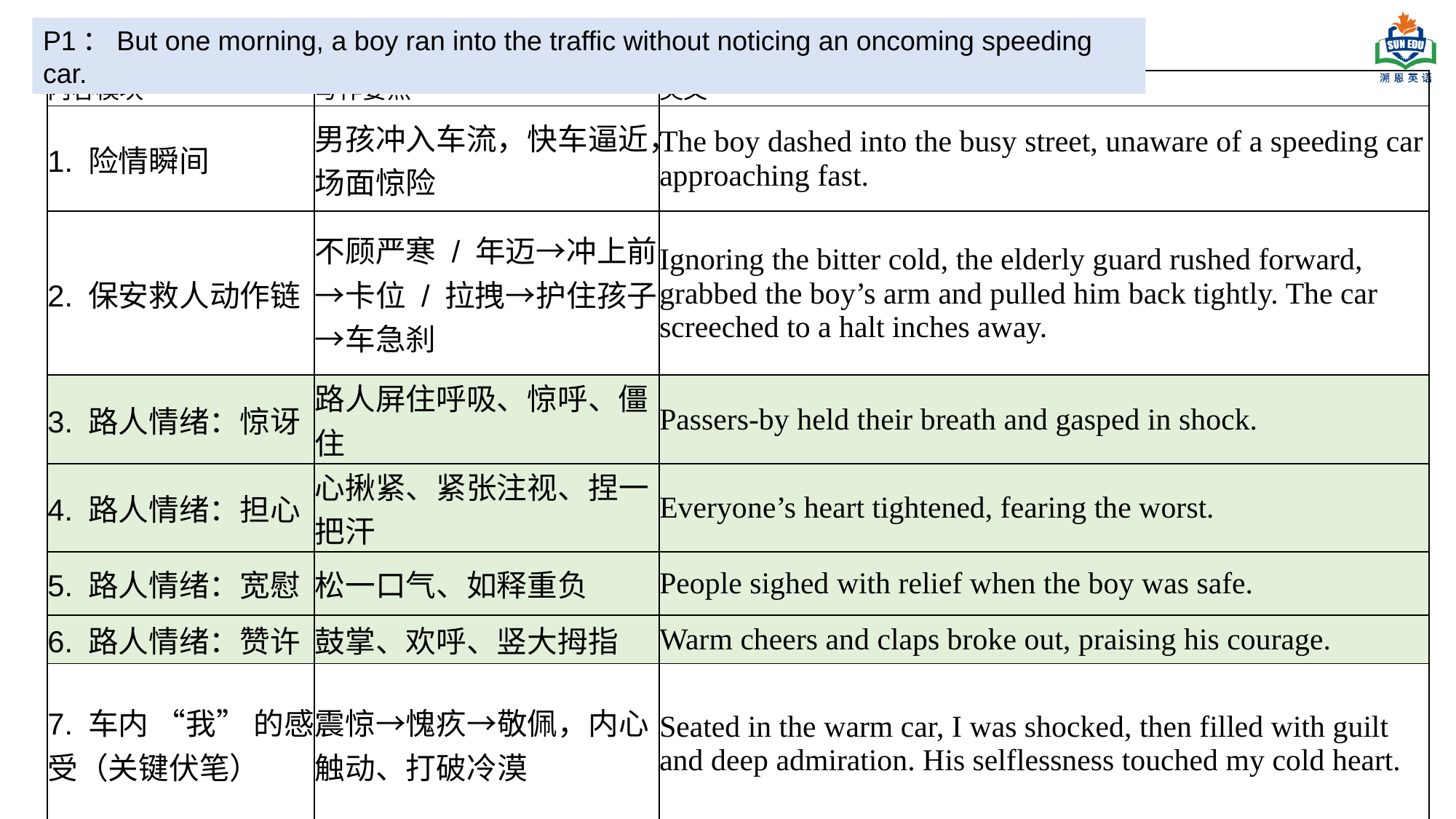

P1：But one morning, a boy ran into the traffic without noticing an oncoming speeding car.
| 内容模块 | 写作要点 | 英文 |
| --- | --- | --- |
| 1. 险情瞬间 | 男孩冲入车流，快车逼近，场面惊险 | The boy dashed into the busy street, unaware of a speeding car approaching fast. |
| 2. 保安救人动作链 | 不顾严寒 / 年迈→冲上前→卡位 / 拉拽→护住孩子→车急刹 | Ignoring the bitter cold, the elderly guard rushed forward, grabbed the boy’s arm and pulled him back tightly. The car screeched to a halt inches away. |
| 3. 路人情绪：惊讶 | 路人屏住呼吸、惊呼、僵住 | Passers-by held their breath and gasped in shock. |
| 4. 路人情绪：担心 | 心揪紧、紧张注视、捏一把汗 | Everyone’s heart tightened, fearing the worst. |
| 5. 路人情绪：宽慰 | 松一口气、如释重负 | People sighed with relief when the boy was safe. |
| 6. 路人情绪：赞许 | 鼓掌、欢呼、竖大拇指 | Warm cheers and claps broke out, praising his courage. |
| 7. 车内 “我” 的感受（关键伏笔） | 震惊→愧疚→敬佩，内心触动、打破冷漠 | Seated in the warm car, I was shocked, then filled with guilt and deep admiration. His selflessness touched my cold heart. |